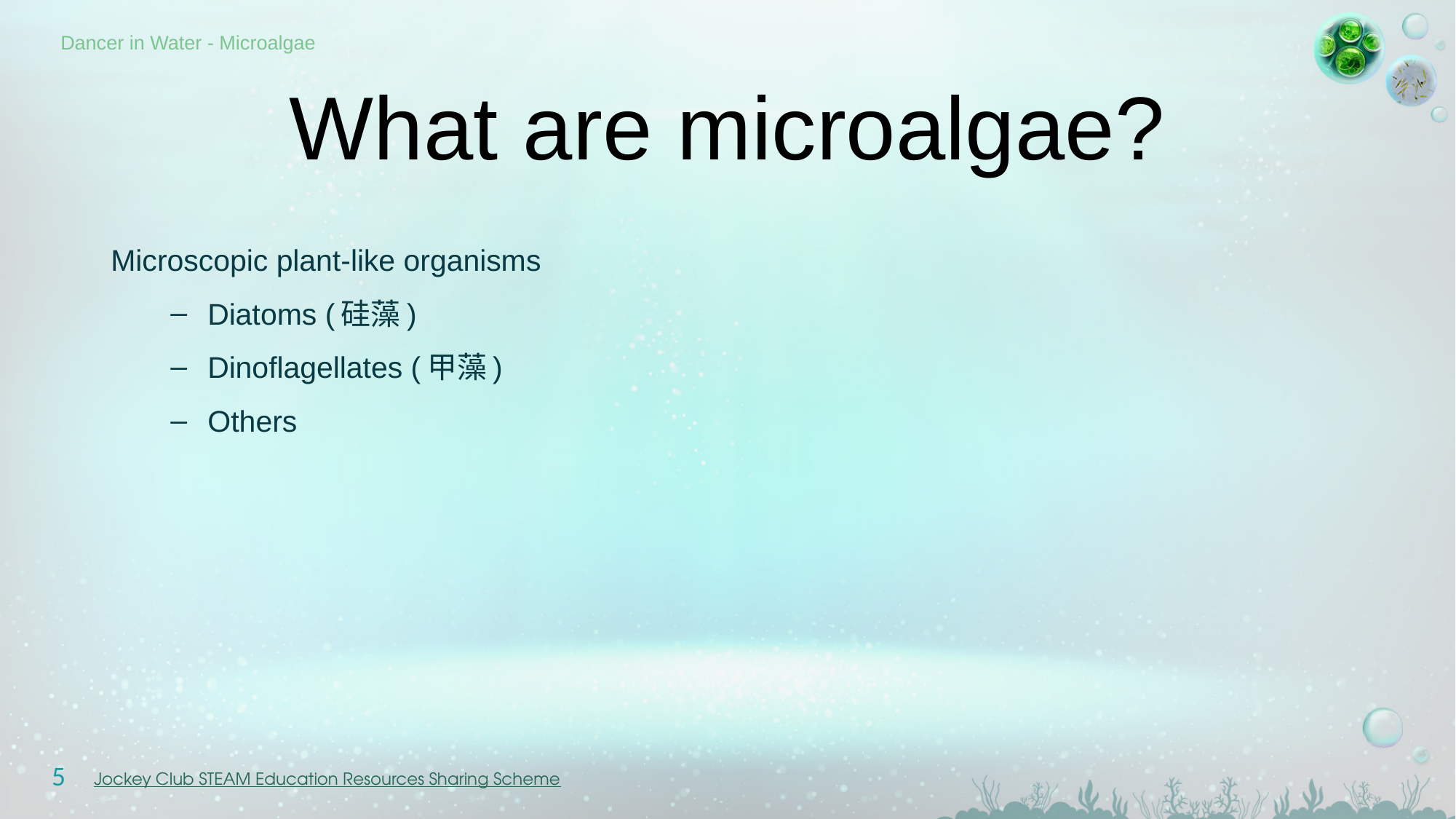

What are microalgae?
Microscopic plant-like organisms
Diatoms (硅藻)
Dinoflagellates (甲藻)
Others
5